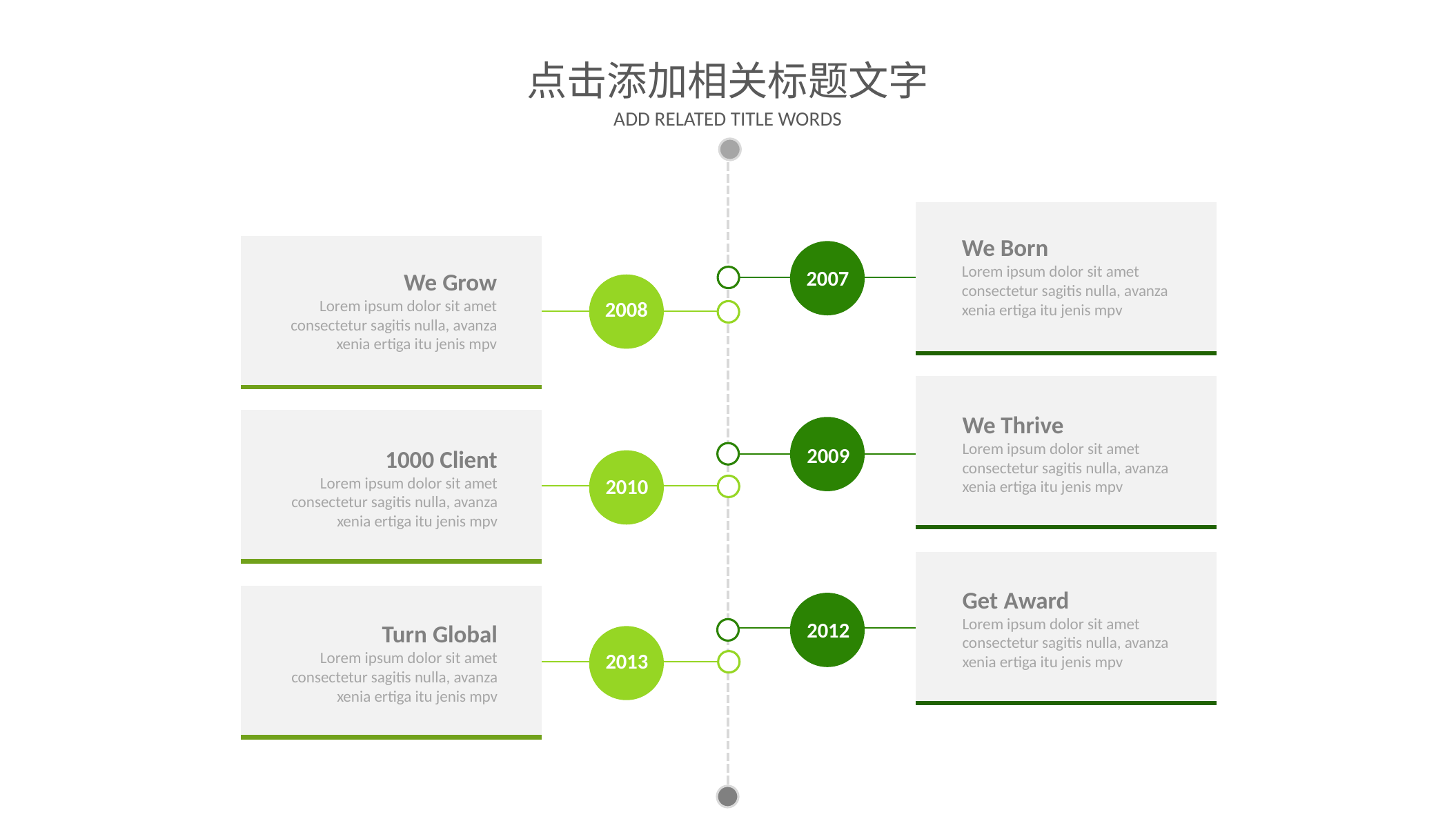

点击添加相关标题文字
ADD RELATED TITLE WORDS

We Born
Lorem ipsum dolor sit amet consectetur sagitis nulla, avanza xenia ertiga itu jenis mpv

2007
We Grow
Lorem ipsum dolor sit amet consectetur sagitis nulla, avanza xenia ertiga itu jenis mpv

2008

We Thrive
Lorem ipsum dolor sit amet consectetur sagitis nulla, avanza xenia ertiga itu jenis mpv

2009
1000 Client
Lorem ipsum dolor sit amet consectetur sagitis nulla, avanza xenia ertiga itu jenis mpv

2010

Get Award
Lorem ipsum dolor sit amet consectetur sagitis nulla, avanza xenia ertiga itu jenis mpv

2012
Turn Global
Lorem ipsum dolor sit amet consectetur sagitis nulla, avanza xenia ertiga itu jenis mpv

2013

6